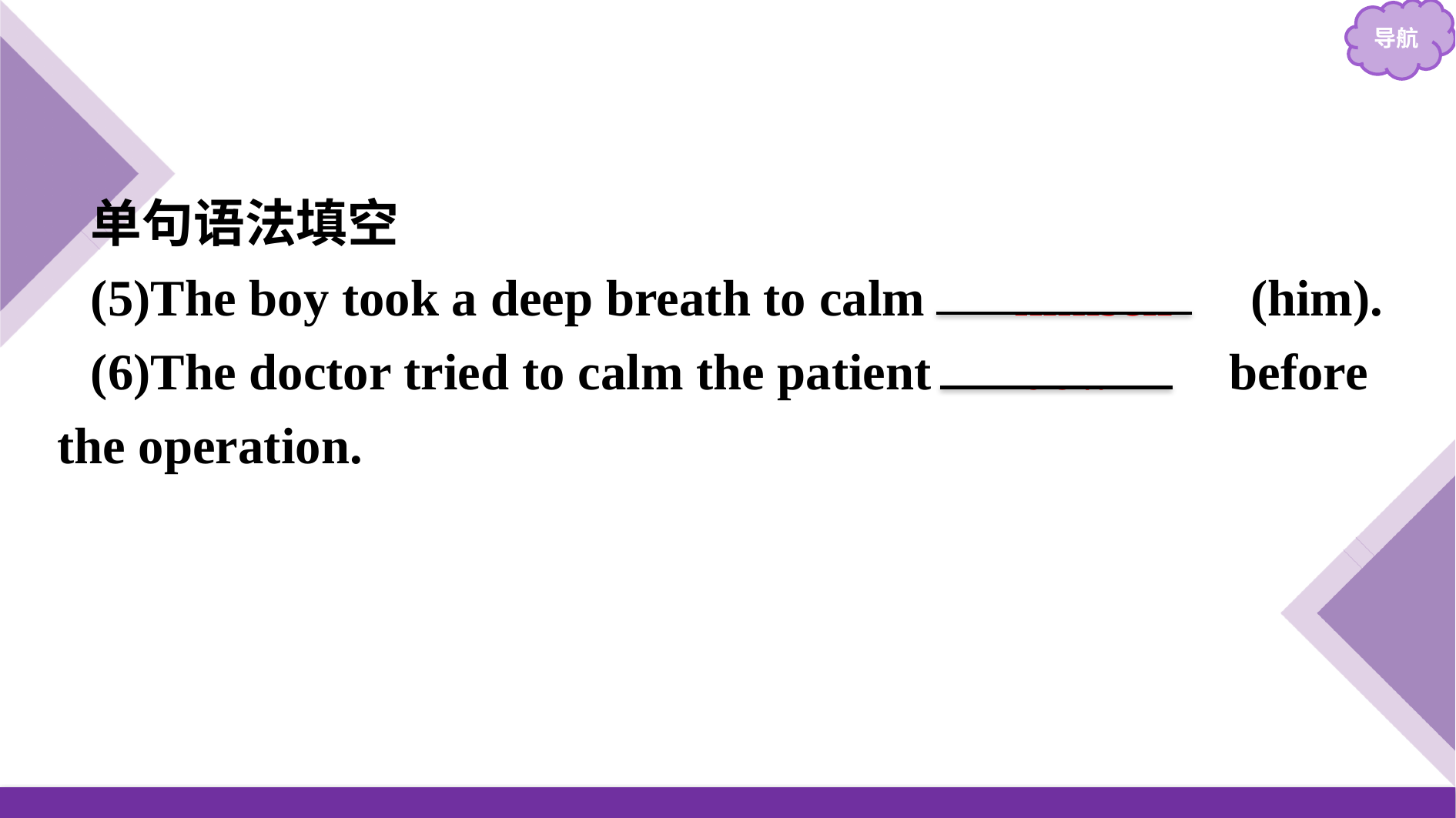

单句语法填空
(5)The boy took a deep breath to calm 　himself　(him).
(6)The doctor tried to calm the patient 　down　 before the operation.